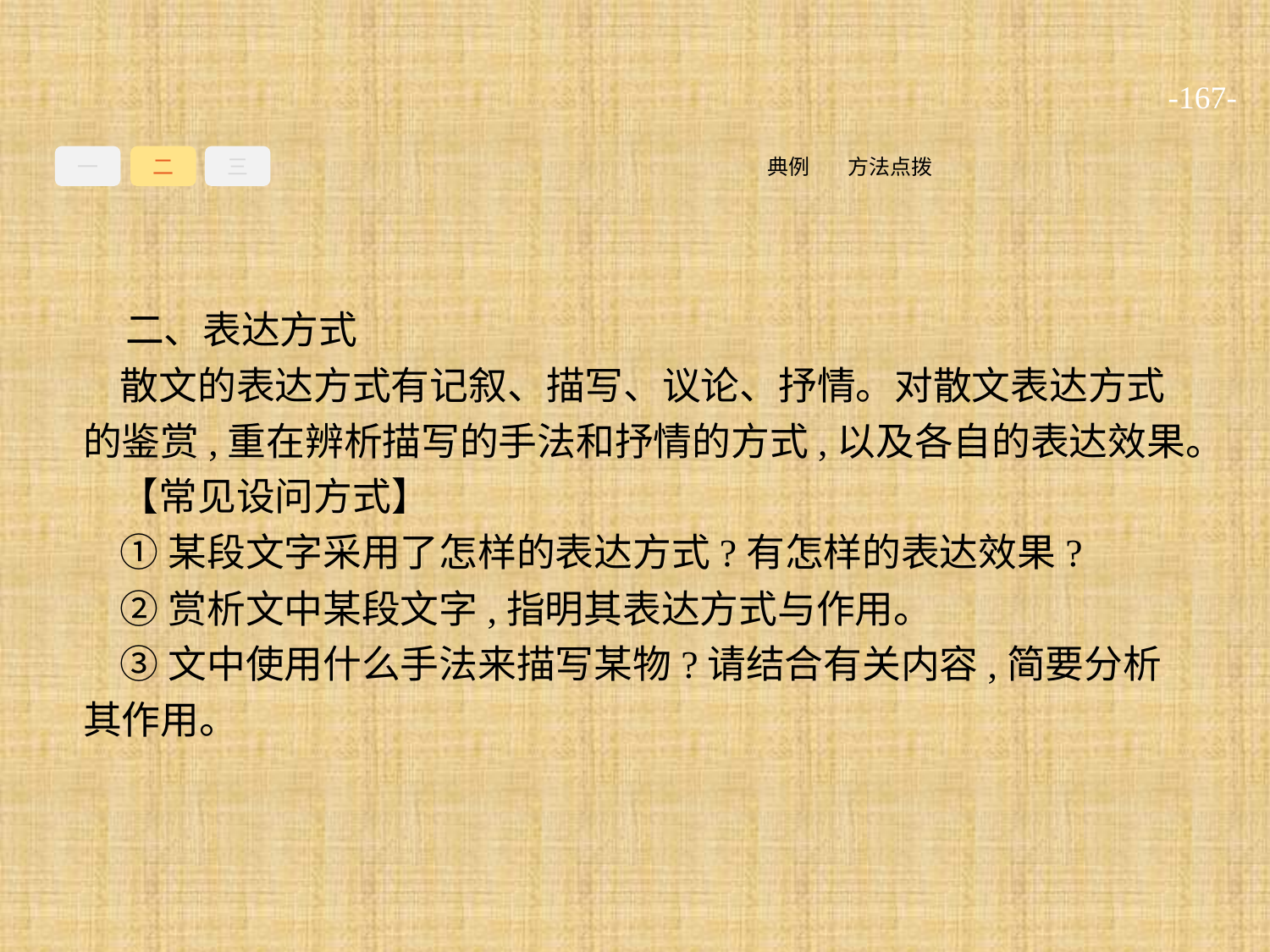

-167-
一
二
三
方法点拨
典例
二、表达方式
散文的表达方式有记叙、描写、议论、抒情。对散文表达方式的鉴赏,重在辨析描写的手法和抒情的方式,以及各自的表达效果。
【常见设问方式】
①某段文字采用了怎样的表达方式?有怎样的表达效果?
②赏析文中某段文字,指明其表达方式与作用。
③文中使用什么手法来描写某物?请结合有关内容,简要分析其作用。